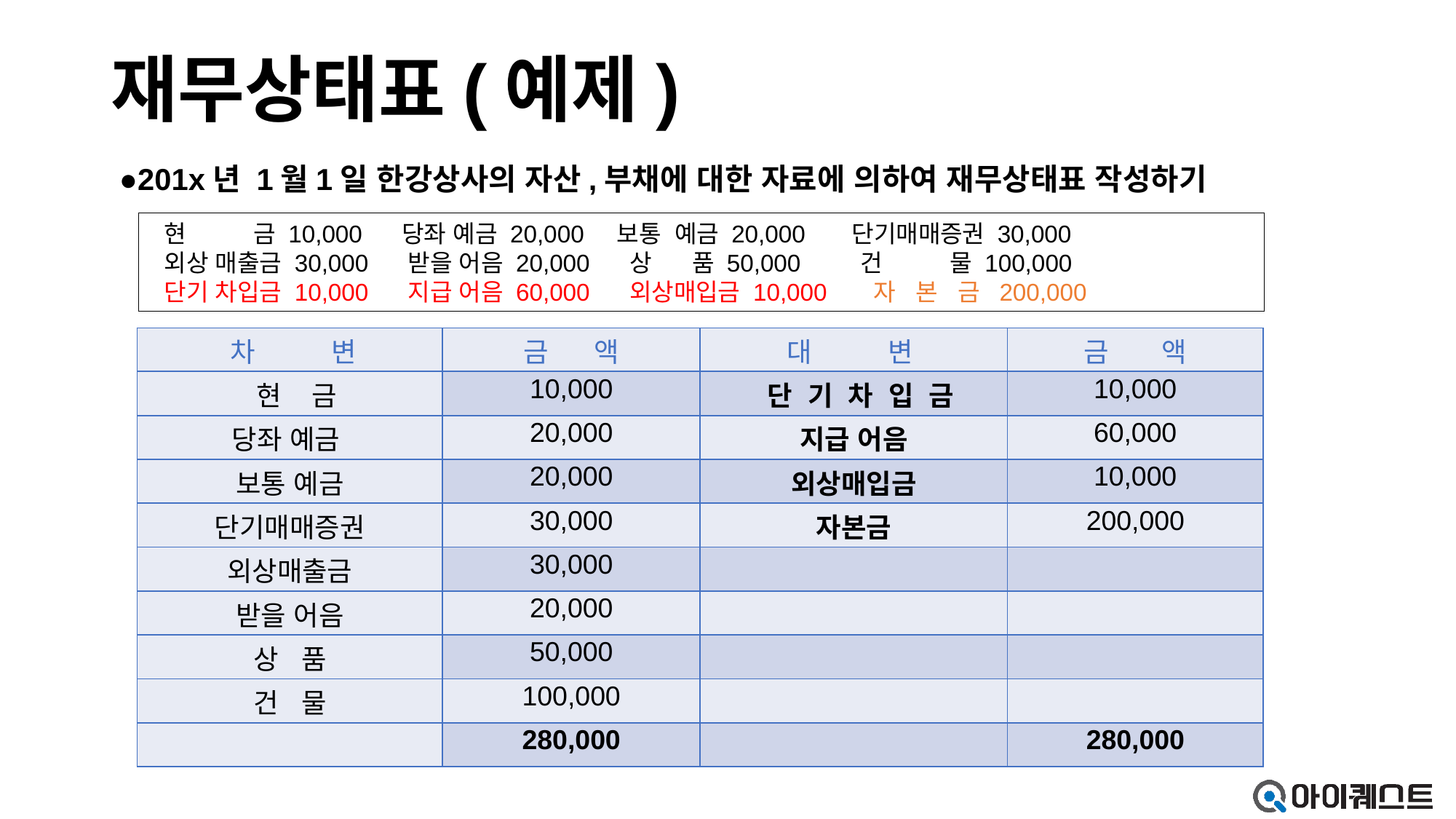

# 재무상태표(예제)
 ●201x년 1월1일 한강상사의 자산,부채에 대한 자료에 의하여 재무상태표 작성하기

현          금 10,000     당좌 예금 20,000    보통  예금 20,000      단기매매증권 30,000
외상 매출금 30,000     받을 어음 20,000     상      품 50,000        건          물 100,000
단기 차입금 10,000     지급 어음 60,000     외상매입금 10,000      자   본   금  200,000
| 차 변 | 금 액 | 대 변 | 금 액 |
| --- | --- | --- | --- |
| 현 금 | 10,000 | 단 기 차 입 금 | 10,000 |
| 당좌 예금 | 20,000 | 지급 어음 | 60,000 |
| 보통 예금 | 20,000 | 외상매입금 | 10,000 |
| 단기매매증권 | 30,000 | 자본금 | 200,000 |
| 외상매출금 | 30,000 |  |  |
| 받을 어음 | 20,000 |  |  |
| 상 품 | 50,000 |  |  |
| 건 물 | 100,000 |  |  |
|  | 280,000 |  | 280,000 |